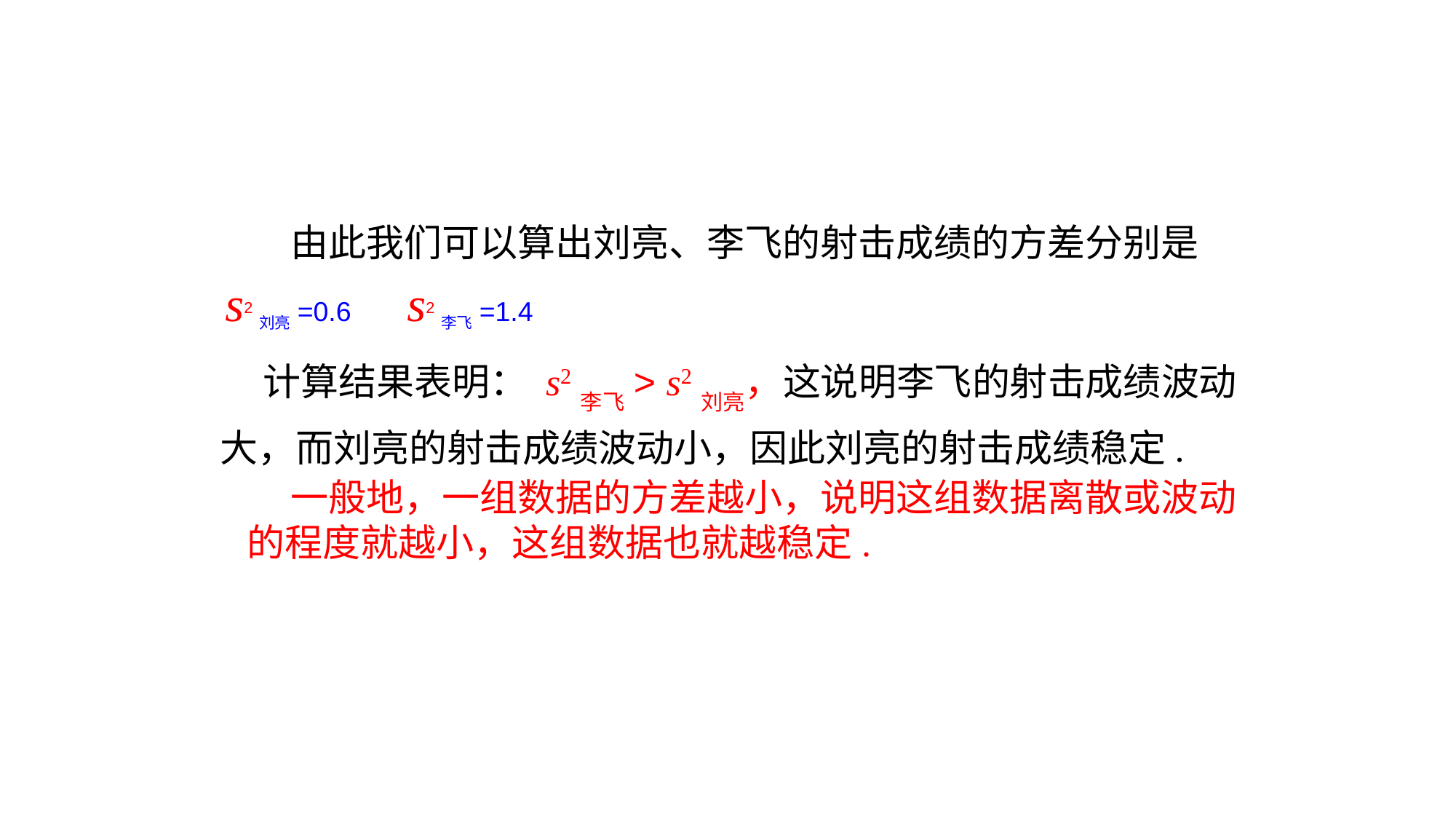

由此我们可以算出刘亮、李飞的射击成绩的方差分别是
s2刘亮=0.6
s2李飞=1.4
    计算结果表明： s2李飞> s2刘亮，这说明李飞的射击成绩波动大，而刘亮的射击成绩波动小，因此刘亮的射击成绩稳定.
    一般地，一组数据的方差越小，说明这组数据离散或波动的程度就越小，这组数据也就越稳定.